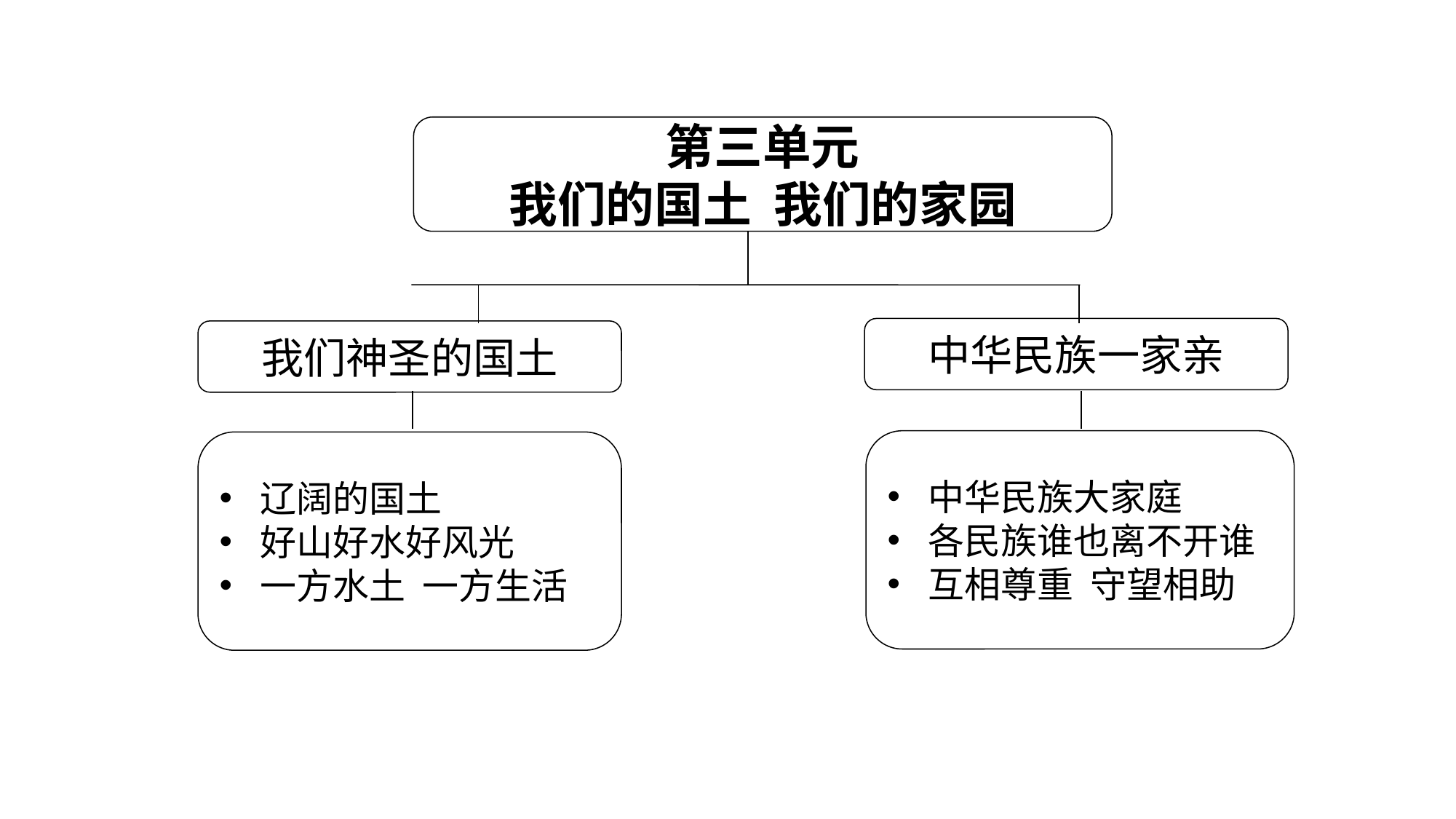

第三单元
我们的国土  我们的家园
中华民族一家亲
我们神圣的国土
中华民族大家庭
各民族谁也离不开谁
互相尊重  守望相助
辽阔的国土
好山好水好风光
一方水土  一方生活